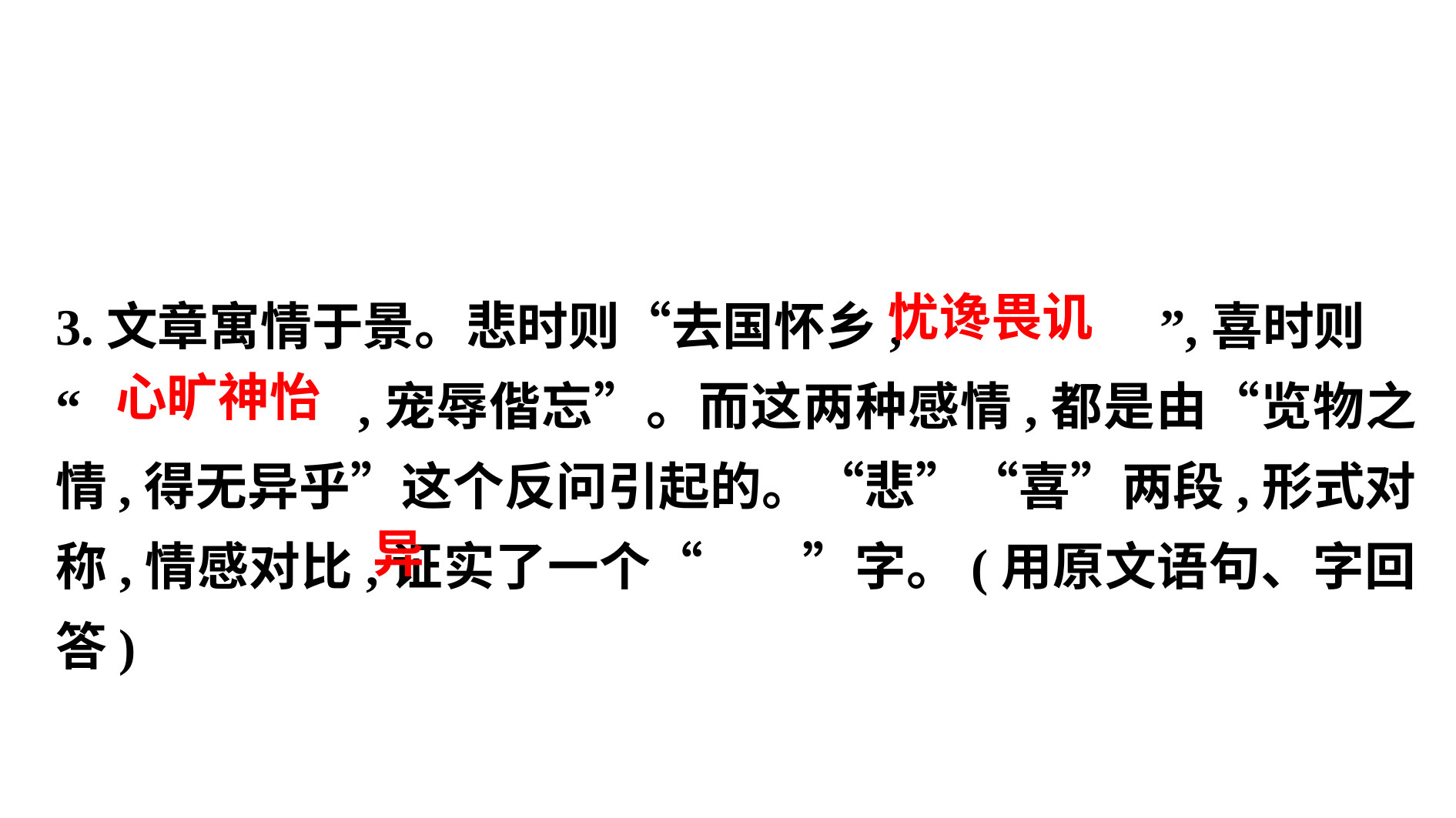

3.文章寓情于景。悲时则“去国怀乡,                    ”,喜时则
“                    ,宠辱偕忘”。而这两种感情,都是由“览物之情,得无异乎”这个反问引起的。“悲”“喜”两段,形式对称,情感对比,证实了一个“        ”字。(用原文语句、字回答)
  忧谗畏讥
  心旷神怡
  异